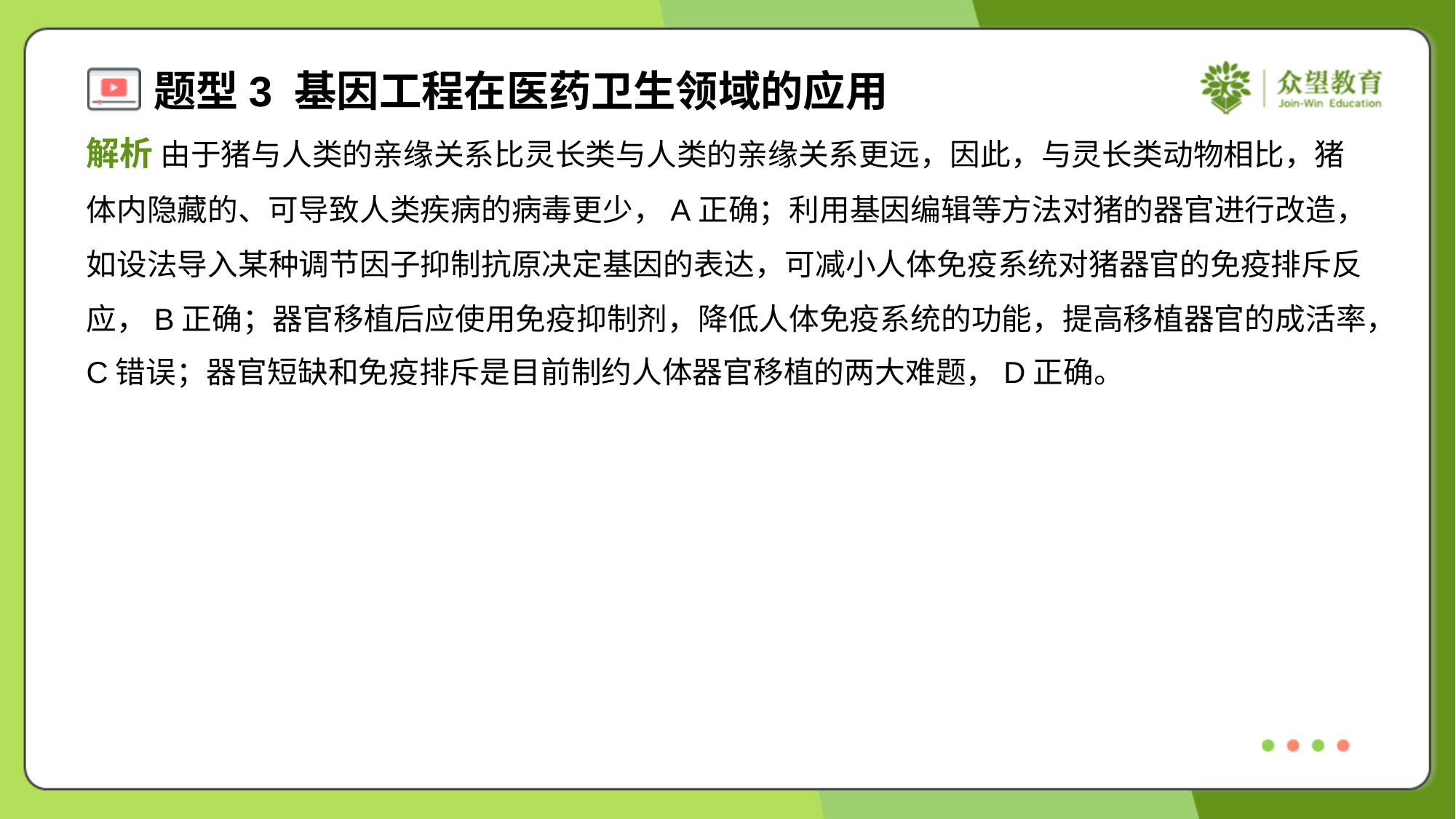

解析 由于猪与人类的亲缘关系比灵长类与人类的亲缘关系更远，因此，与灵长类动物相比，猪
体内隐藏的、可导致人类疾病的病毒更少，A正确；利用基因编辑等方法对猪的器官进行改造，
如设法导入某种调节因子抑制抗原决定基因的表达，可减小人体免疫系统对猪器官的免疫排斥反
应，B正确；器官移植后应使用免疫抑制剂，降低人体免疫系统的功能，提高移植器官的成活率，
C错误；器官短缺和免疫排斥是目前制约人体器官移植的两大难题，D正确。